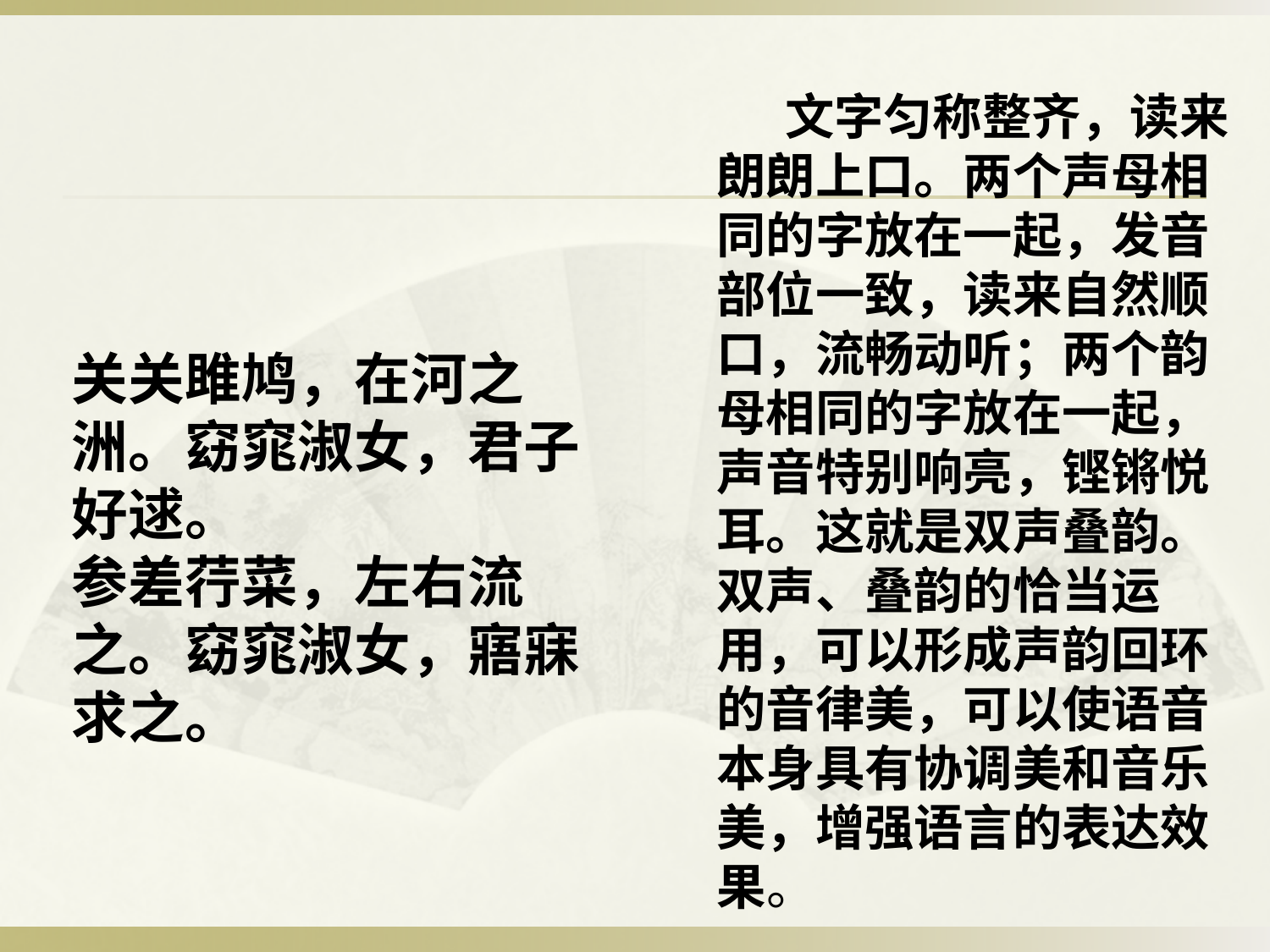

文字匀称整齐，读来朗朗上口。两个声母相同的字放在一起，发音部位一致，读来自然顺口，流畅动听；两个韵母相同的字放在一起，声音特别响亮，铿锵悦耳。这就是双声叠韵。双声、叠韵的恰当运用，可以形成声韵回环的音律美，可以使语音本身具有协调美和音乐美，增强语言的表达效果。

关关雎鸠，在河之洲。窈窕淑女，君子好逑。
参差荇菜，左右流之。窈窕淑女，寤寐求之。